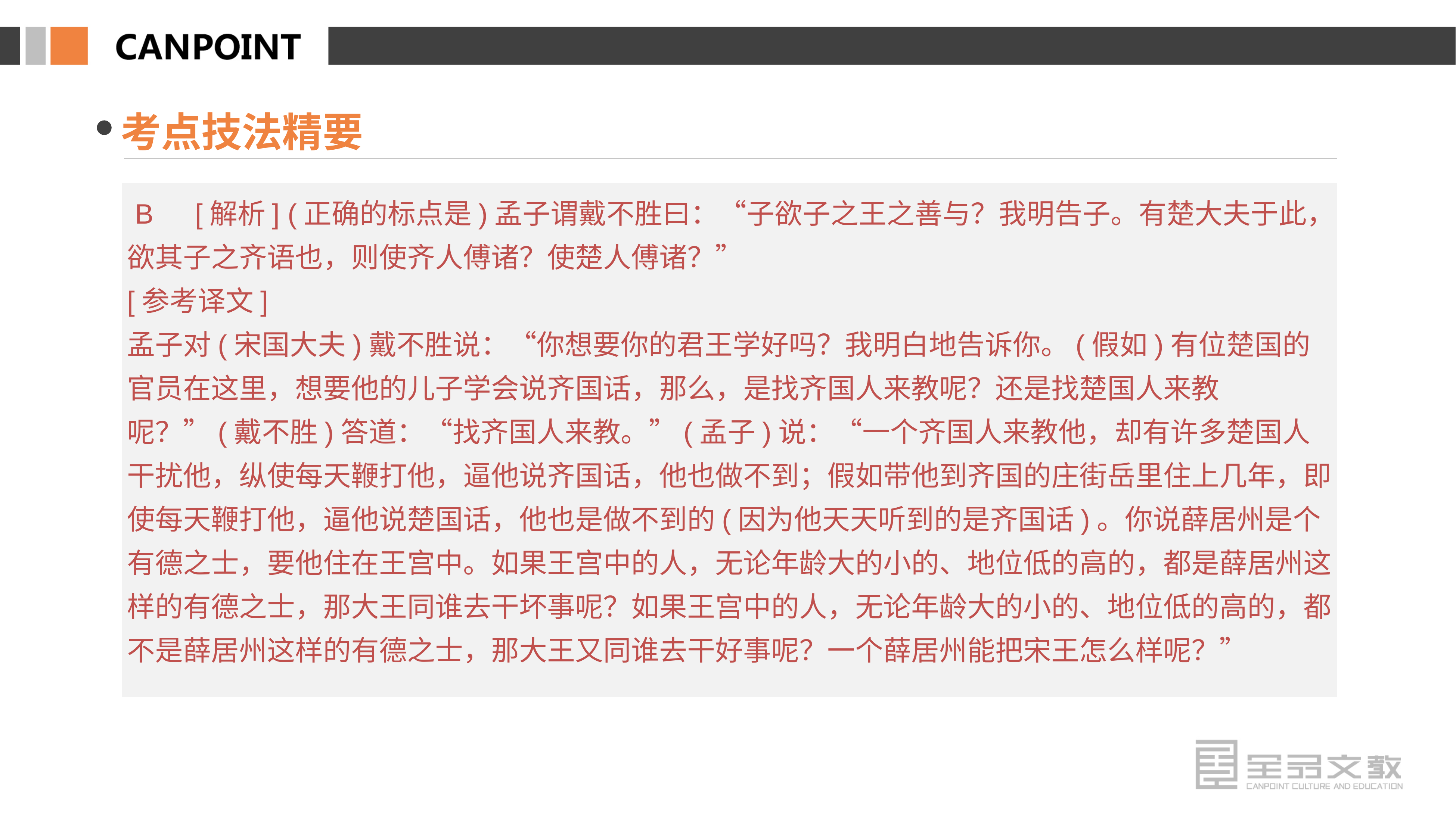

考点技法精要

 B　[解析] (正确的标点是)孟子谓戴不胜曰：“子欲子之王之善与？我明告子。有楚大夫于此，欲其子之齐语也，则使齐人傅诸？使楚人傅诸？”
[参考译文]
孟子对(宋国大夫)戴不胜说：“你想要你的君王学好吗？我明白地告诉你。(假如)有位楚国的官员在这里，想要他的儿子学会说齐国话，那么，是找齐国人来教呢？还是找楚国人来教呢？”(戴不胜)答道：“找齐国人来教。”(孟子)说：“一个齐国人来教他，却有许多楚国人干扰他，纵使每天鞭打他，逼他说齐国话，他也做不到；假如带他到齐国的庄街岳里住上几年，即使每天鞭打他，逼他说楚国话，他也是做不到的(因为他天天听到的是齐国话)。你说薛居州是个有德之士，要他住在王宫中。如果王宫中的人，无论年龄大的小的、地位低的高的，都是薛居州这样的有德之士，那大王同谁去干坏事呢？如果王宫中的人，无论年龄大的小的、地位低的高的，都不是薛居州这样的有德之士，那大王又同谁去干好事呢？一个薛居州能把宋王怎么样呢？”